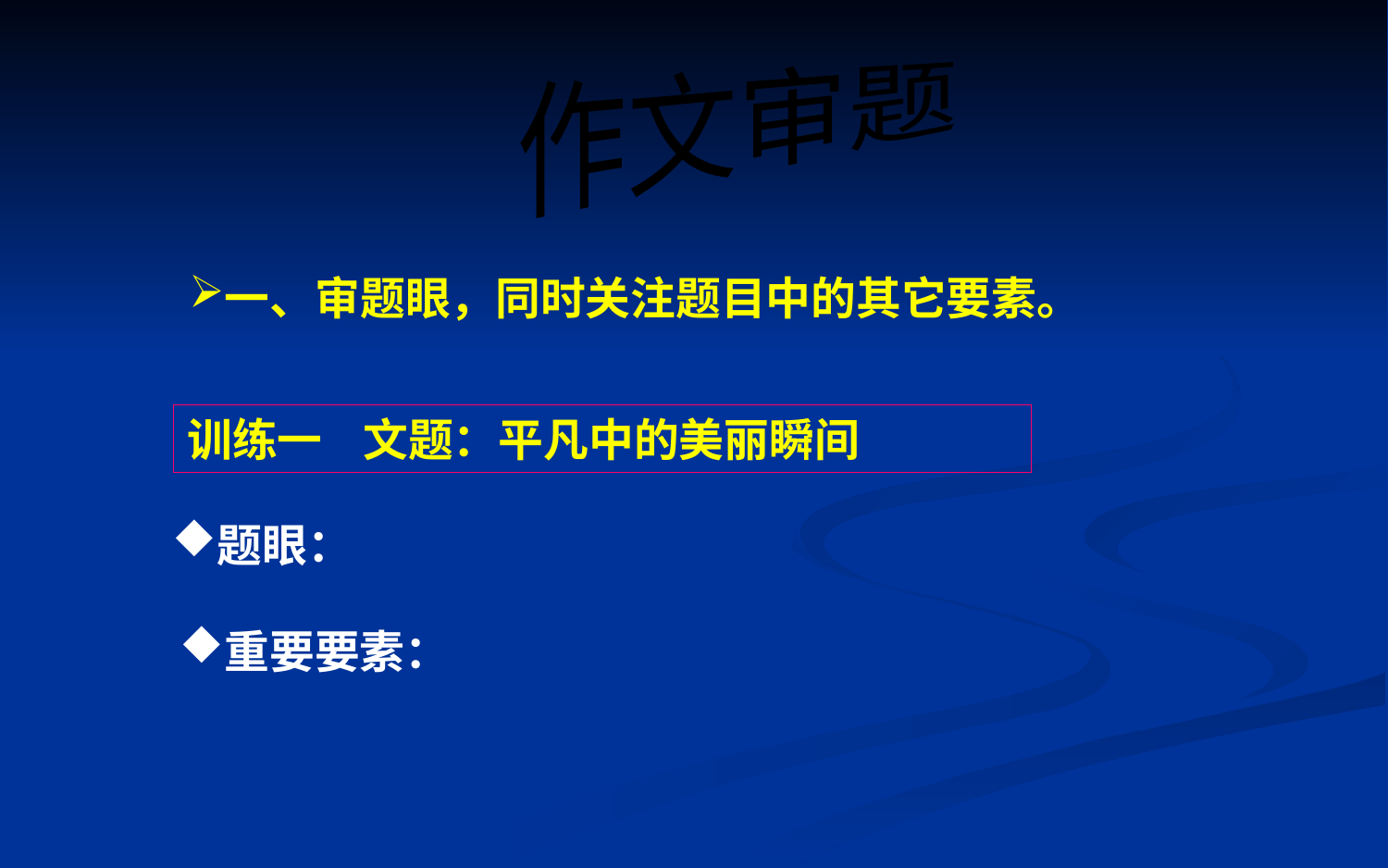

作文审题
一、审题眼，同时关注题目中的其它要素。

训练一    文题：平凡中的美丽瞬间
题眼：
重要要素：